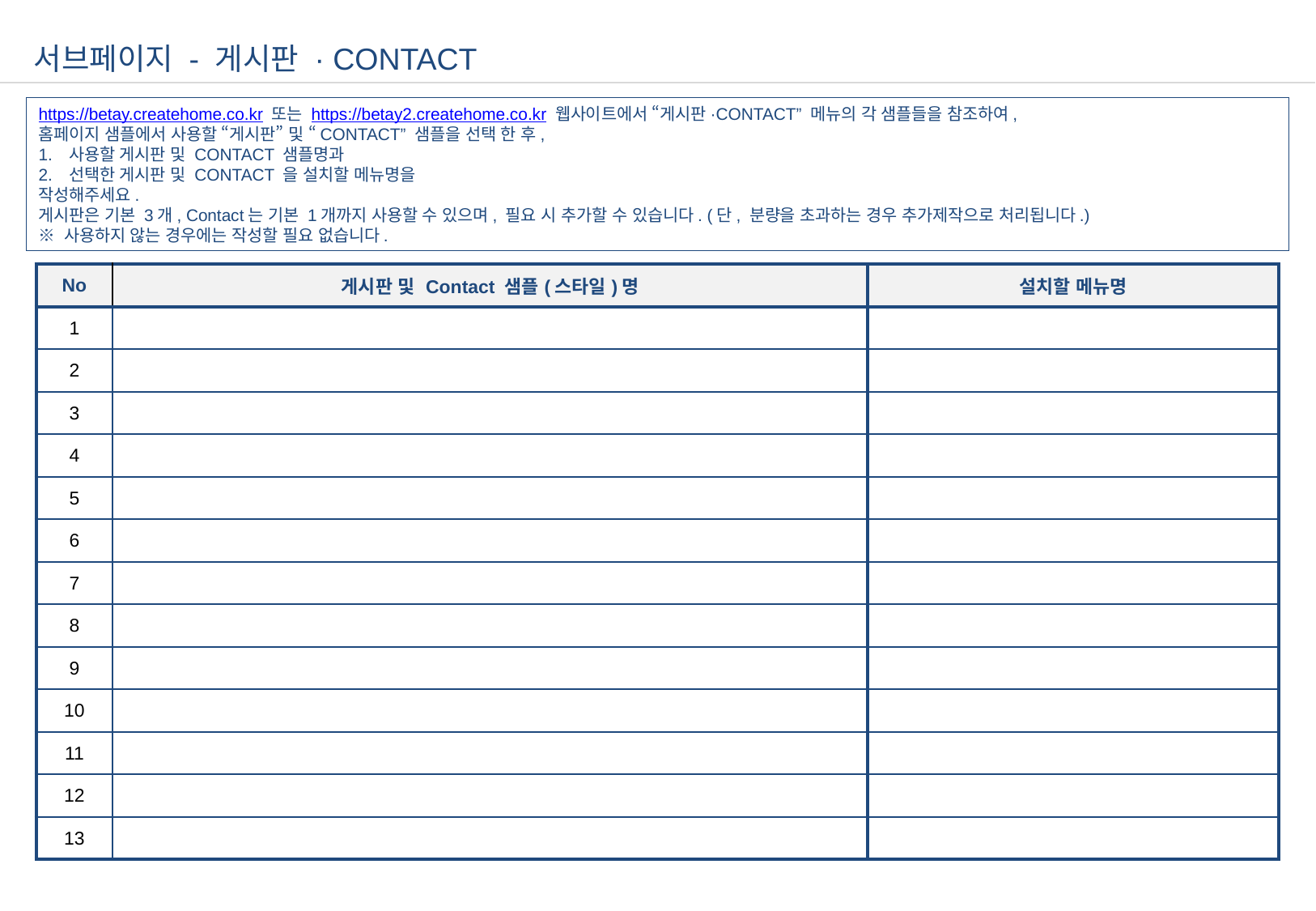

서브페이지 - 게시판 · CONTACT
https://betay.createhome.co.kr 또는 https://betay2.createhome.co.kr 웹사이트에서 “게시판·CONTACT” 메뉴의 각 샘플들을 참조하여,
홈페이지 샘플에서 사용할 “게시판” 및 “CONTACT” 샘플을 선택 한 후,
사용할 게시판 및 CONTACT 샘플명과
선택한 게시판 및 CONTACT 을 설치할 메뉴명을
작성해주세요.
게시판은 기본 3개, Contact는 기본 1개까지 사용할 수 있으며, 필요 시 추가할 수 있습니다. (단, 분량을 초과하는 경우 추가제작으로 처리됩니다.)
※ 사용하지 않는 경우에는 작성할 필요 없습니다.
| No | 게시판 및 Contact 샘플(스타일)명 | 설치할 메뉴명 |
| --- | --- | --- |
| 1 |  |  |
| 2 |  |  |
| 3 |  |  |
| 4 |  |  |
| 5 |  |  |
| 6 |  |  |
| 7 |  |  |
| 8 |  |  |
| 9 |  |  |
| 10 |  |  |
| 11 |  |  |
| 12 |  |  |
| 13 |  |  |